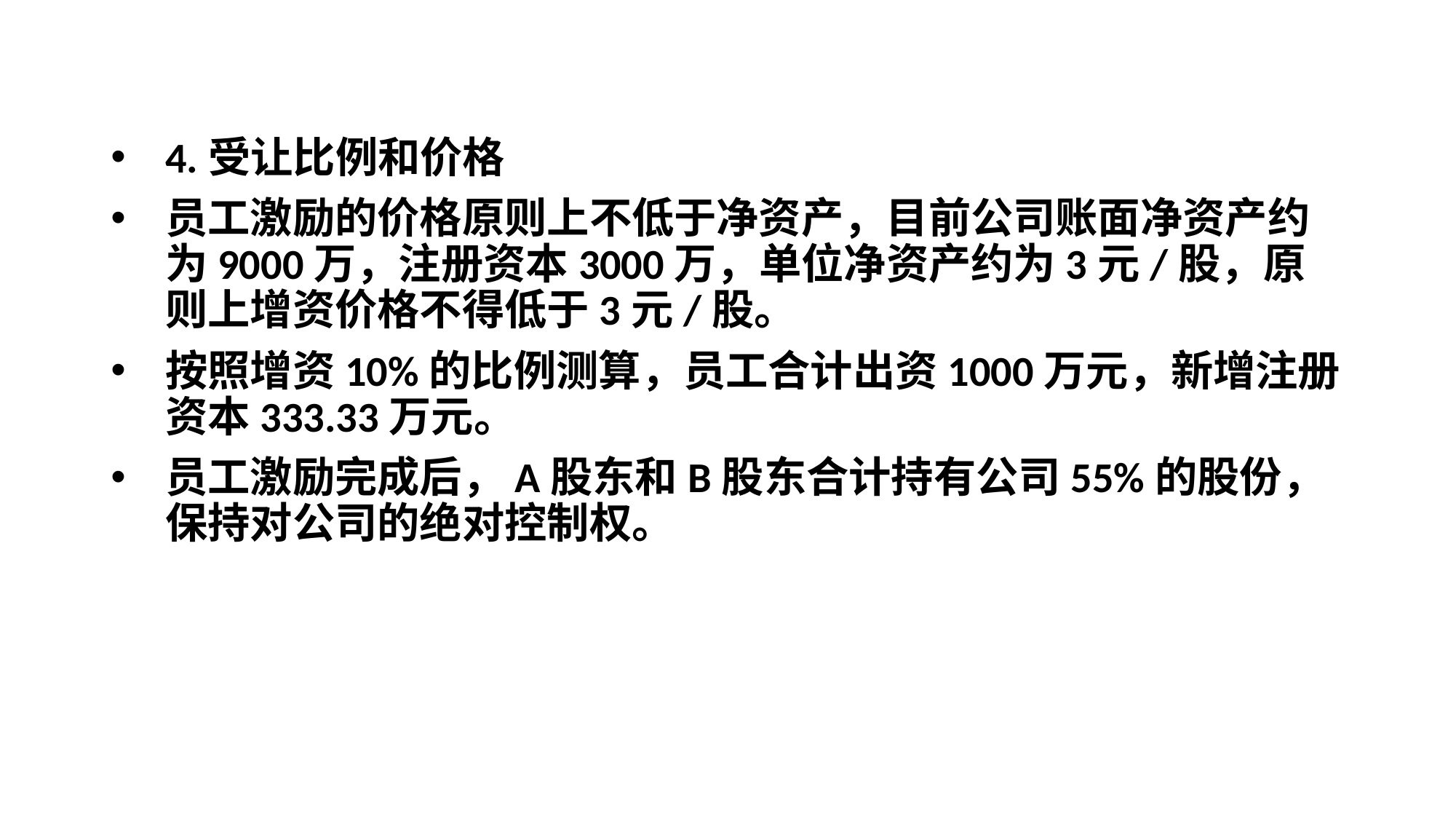

4.受让比例和价格
员工激励的价格原则上不低于净资产，目前公司账面净资产约为9000万，注册资本3000万，单位净资产约为3元/股，原则上增资价格不得低于3元/股。
按照增资10%的比例测算，员工合计出资1000万元，新增注册资本333.33万元。
员工激励完成后，A股东和B股东合计持有公司55%的股份，保持对公司的绝对控制权。